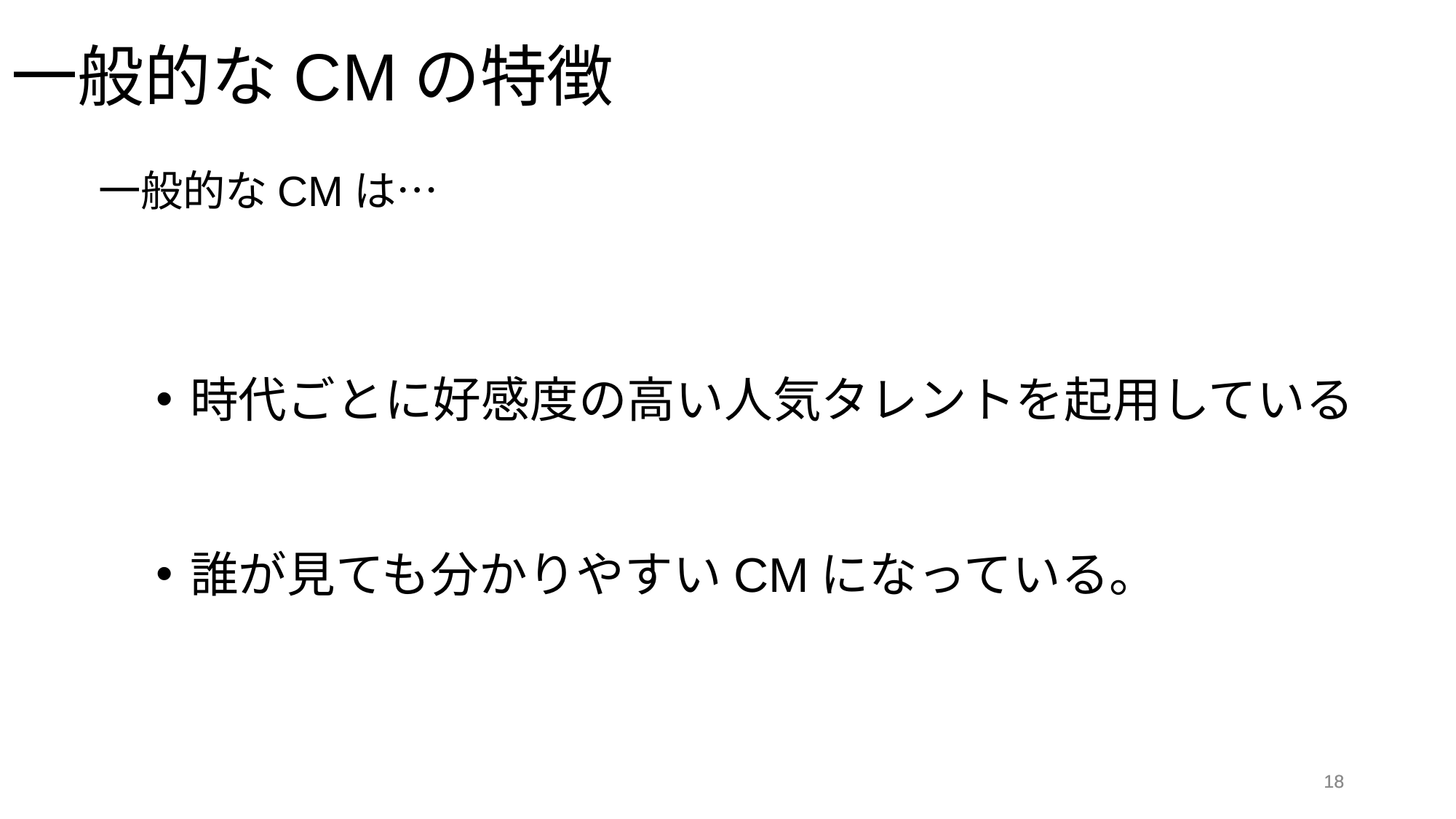

一般的なCMの特徴
一般的なCMは…
時代ごとに好感度の高い人気タレントを起用している
誰が見ても分かりやすいCMになっている。
18
18